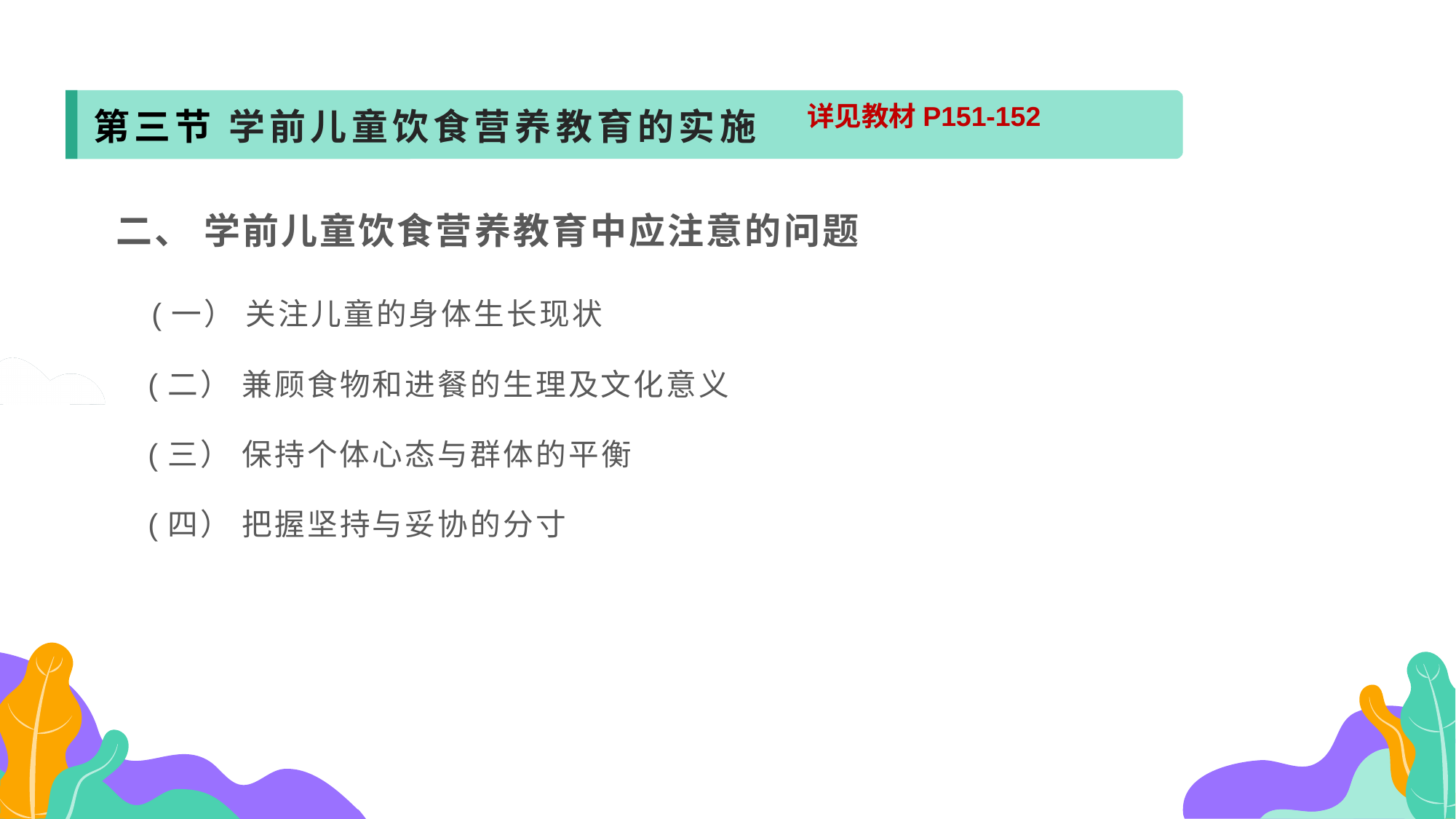

第三节 学前儿童饮食营养教育的实施
详见教材P151-152
二、 学前儿童饮食营养教育中应注意的问题
   (一） 关注儿童的身体生长现状
   (二） 兼顾食物和进餐的生理及文化意义
   (三） 保持个体心态与群体的平衡
   (四） 把握坚持与妥协的分寸